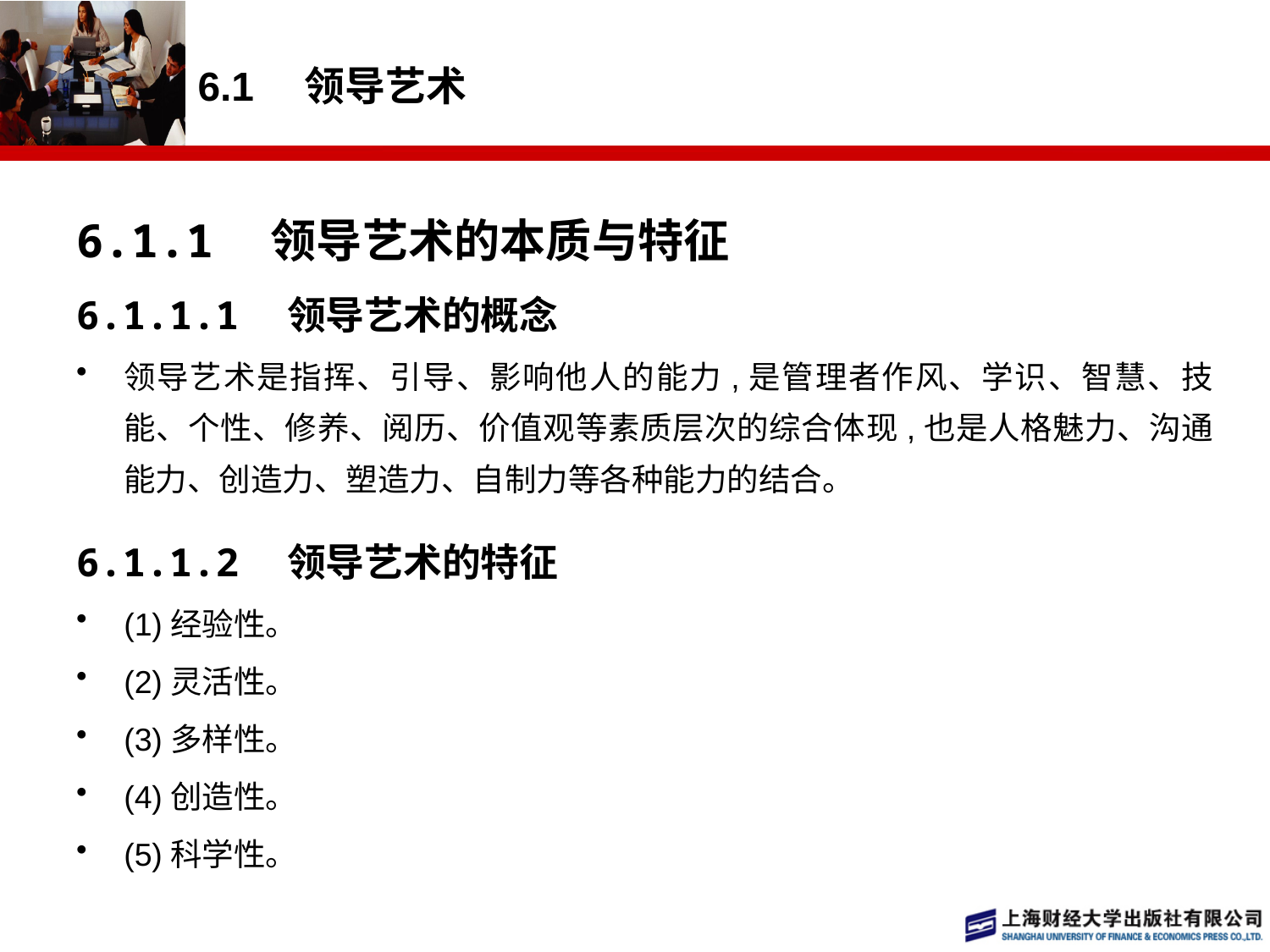

# 6.1　领导艺术
6.1.1　领导艺术的本质与特征
6.1.1.1　领导艺术的概念
领导艺术是指挥、引导、影响他人的能力,是管理者作风、学识、智慧、技能、个性、修养、阅历、价值观等素质层次的综合体现,也是人格魅力、沟通能力、创造力、塑造力、自制力等各种能力的结合。

6.1.1.2　领导艺术的特征
(1)经验性。
(2)灵活性。
(3)多样性。
(4)创造性。
(5)科学性。